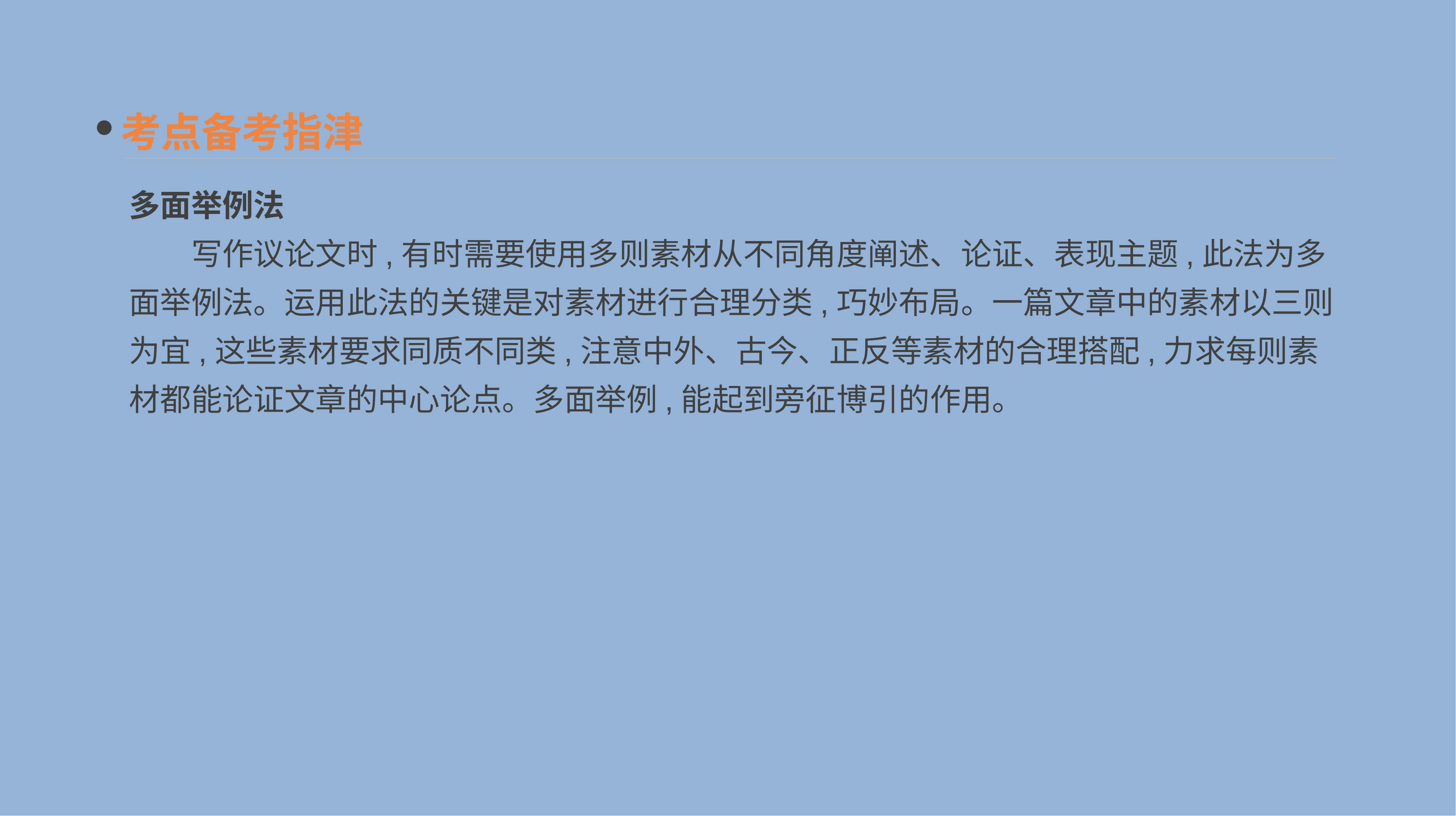

考点备考指津

多面举例法
　　写作议论文时,有时需要使用多则素材从不同角度阐述、论证、表现主题,此法为多面举例法。运用此法的关键是对素材进行合理分类,巧妙布局。一篇文章中的素材以三则为宜,这些素材要求同质不同类,注意中外、古今、正反等素材的合理搭配,力求每则素材都能论证文章的中心论点。多面举例,能起到旁征博引的作用。